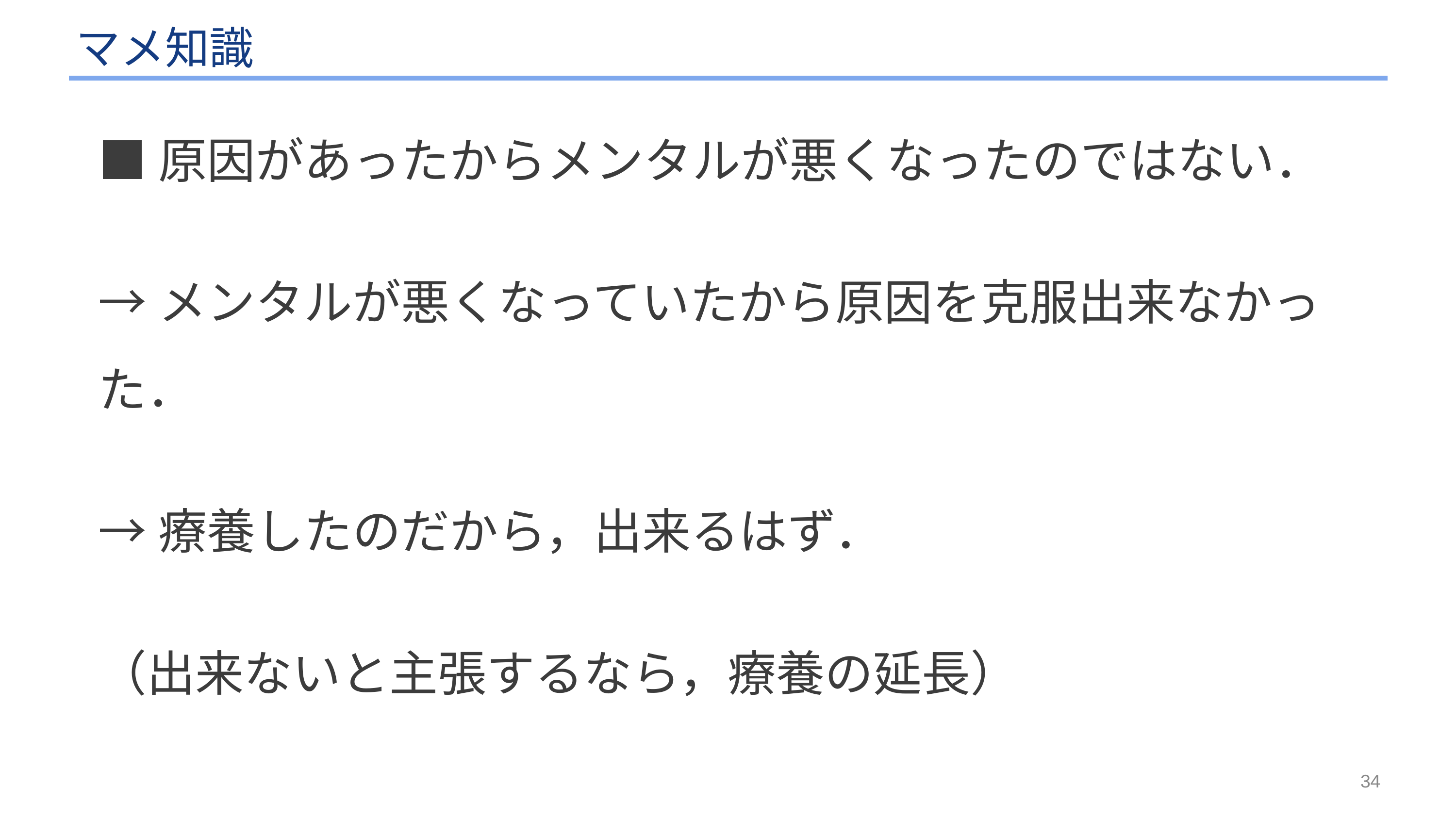

# マメ知識
■原因があったからメンタルが悪くなったのではない．
→メンタルが悪くなっていたから原因を克服出来なかった．
→療養したのだから，出来るはず．
（出来ないと主張するなら，療養の延長）
34